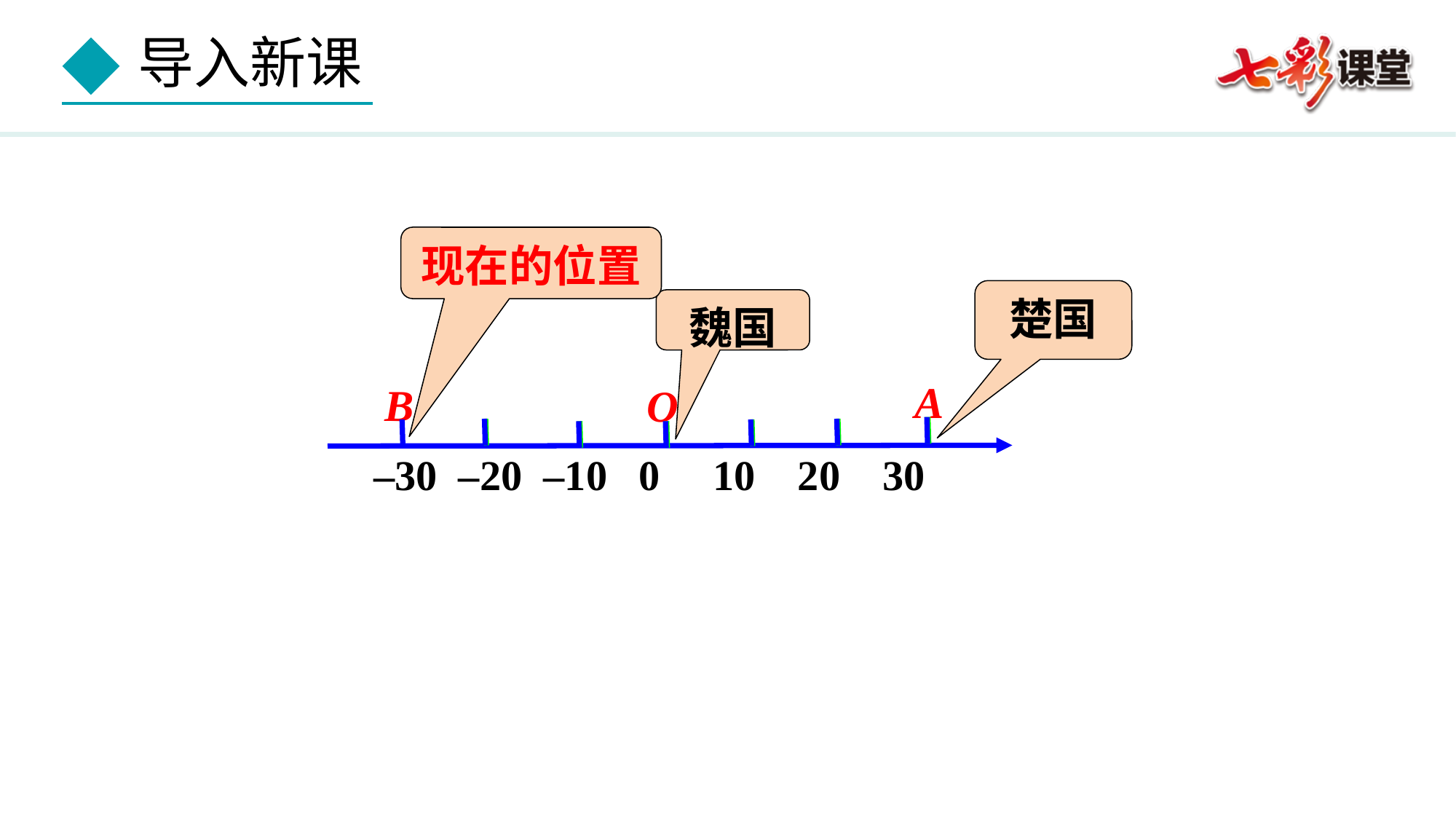

现在的位置
楚国
魏国
A
B
O

–30  –20  –10   0     10    20    30